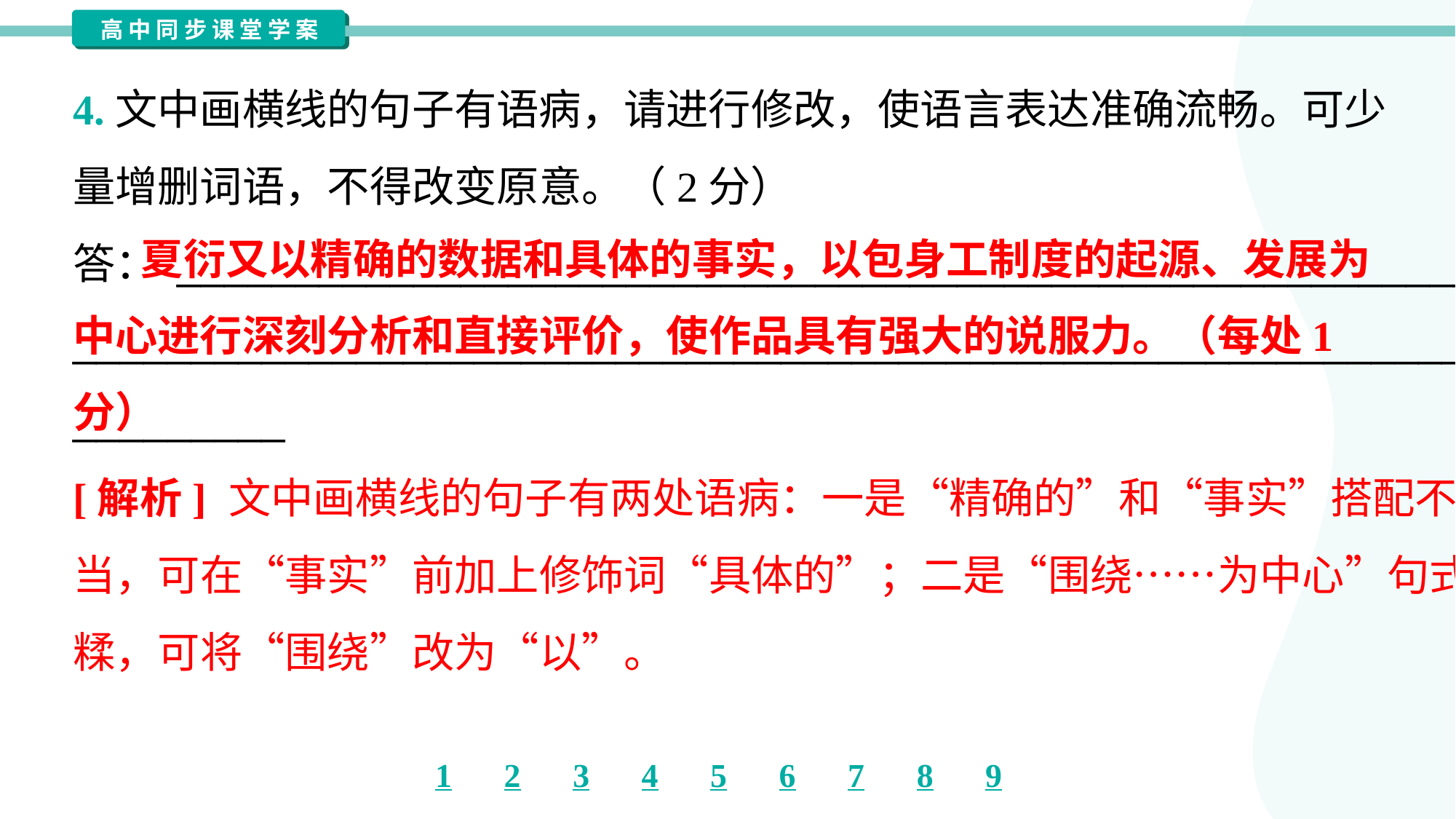

4.文中画横线的句子有语病，请进行修改，使语言表达准确流畅。可少
量增删词语，不得改变原意。（2分）
答： ________________________________________________________
_____________________________________________________________
_________
      夏衍又以精确的数据和具体的事实，以包身工制度的起源、发展为中心进行深刻分析和直接评价，使作品具有强大的说服力。（每处1分）
[解析] 文中画横线的句子有两处语病：一是“精确的”和“事实”搭配不
当，可在“事实”前加上修饰词“具体的”；二是“围绕……为中心”句式杂
糅，可将“围绕”改为“以”。